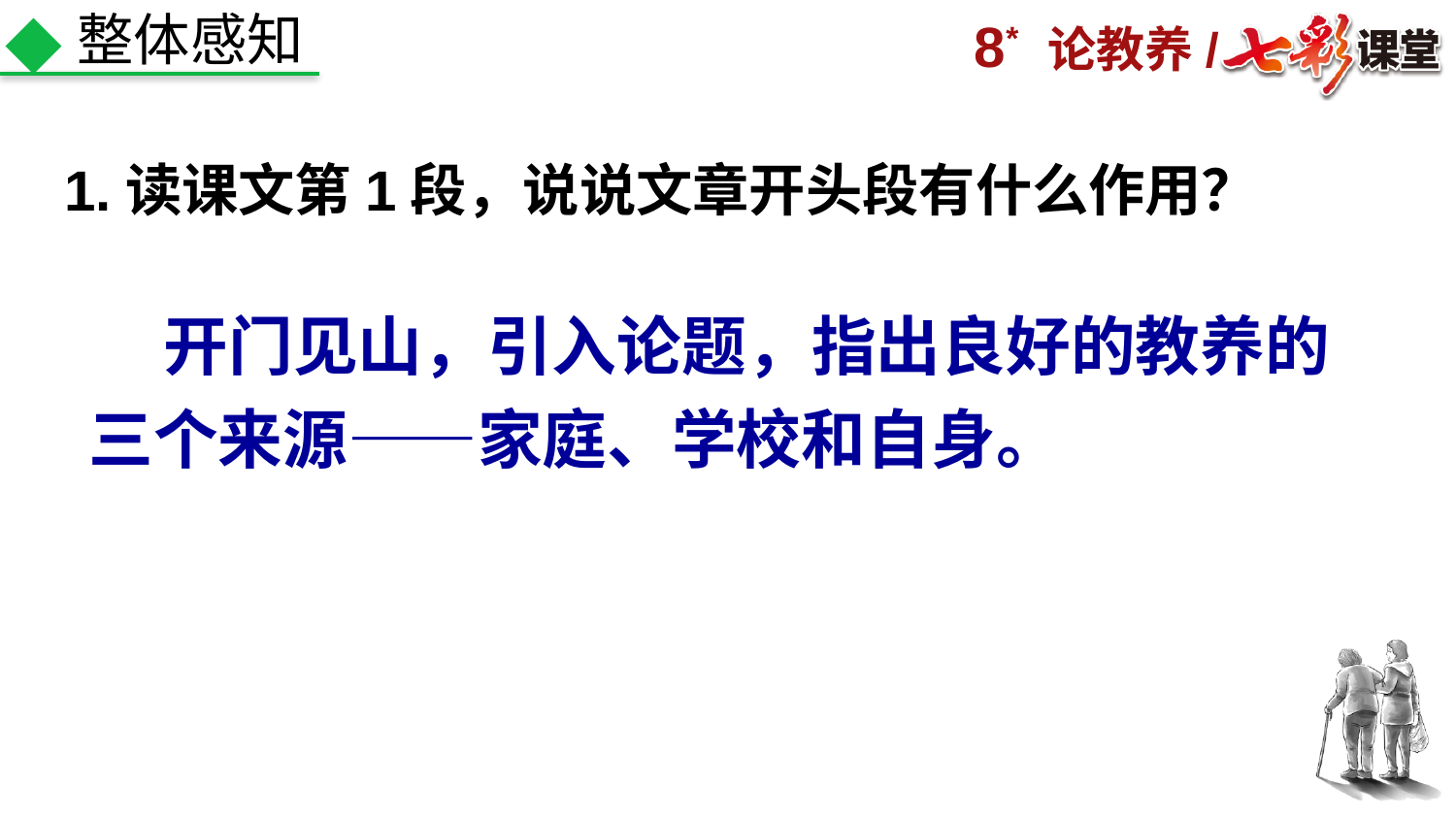

整体感知

 1.读课文第1段，说说文章开头段有什么作用？
    开门见山，引入论题，指出良好的教养的三个来源——家庭、学校和自身。